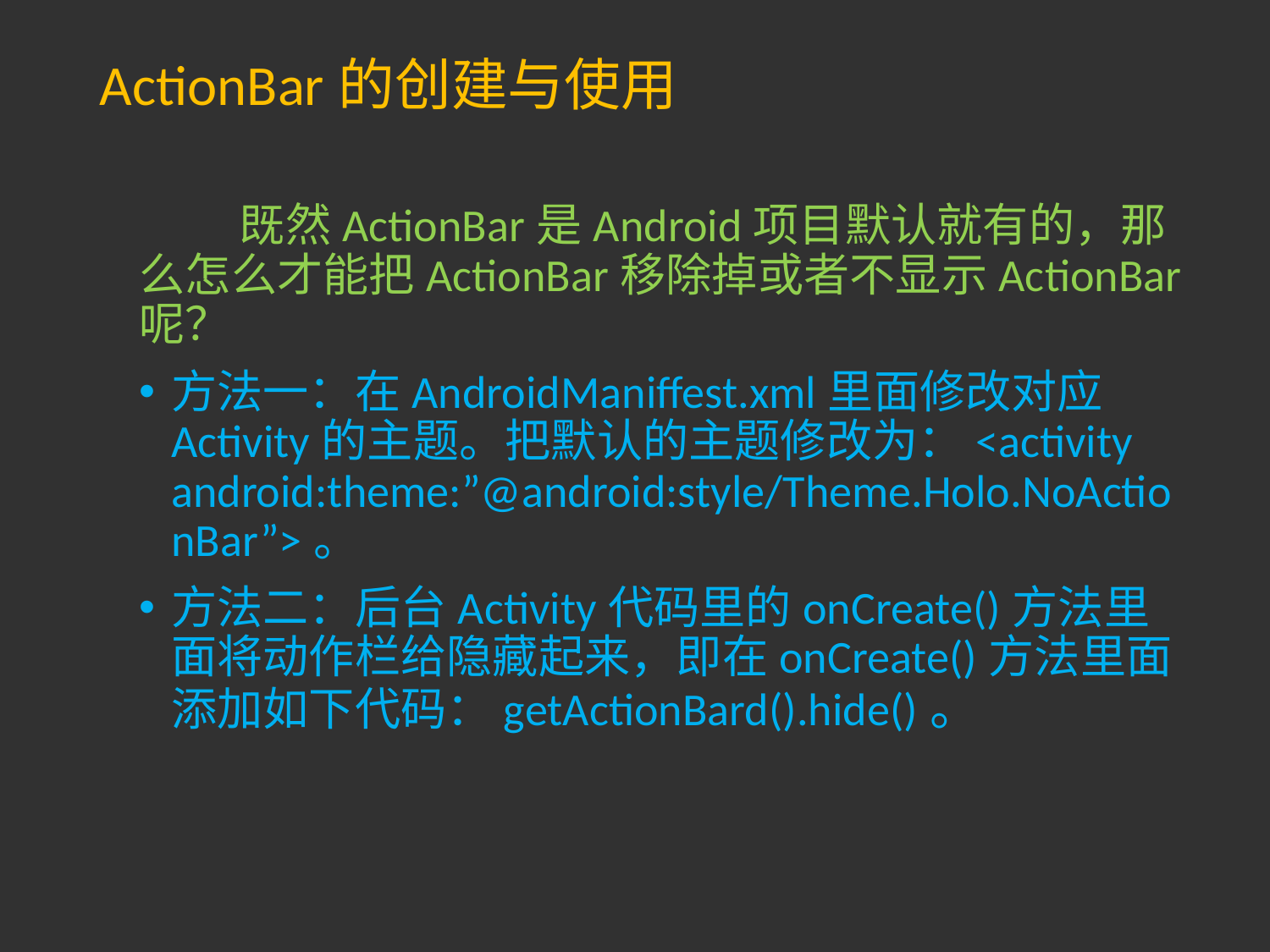

# ActionBar的创建与使用
既然ActionBar是Android项目默认就有的，那么怎么才能把ActionBar移除掉或者不显示ActionBar呢？
方法一：在AndroidManiffest.xml里面修改对应Activity的主题。把默认的主题修改为：<activity android:theme:”@android:style/Theme.Holo.NoActionBar”>。
方法二：后台Activity代码里的onCreate()方法里面将动作栏给隐藏起来，即在onCreate()方法里面添加如下代码：getActionBard().hide()。